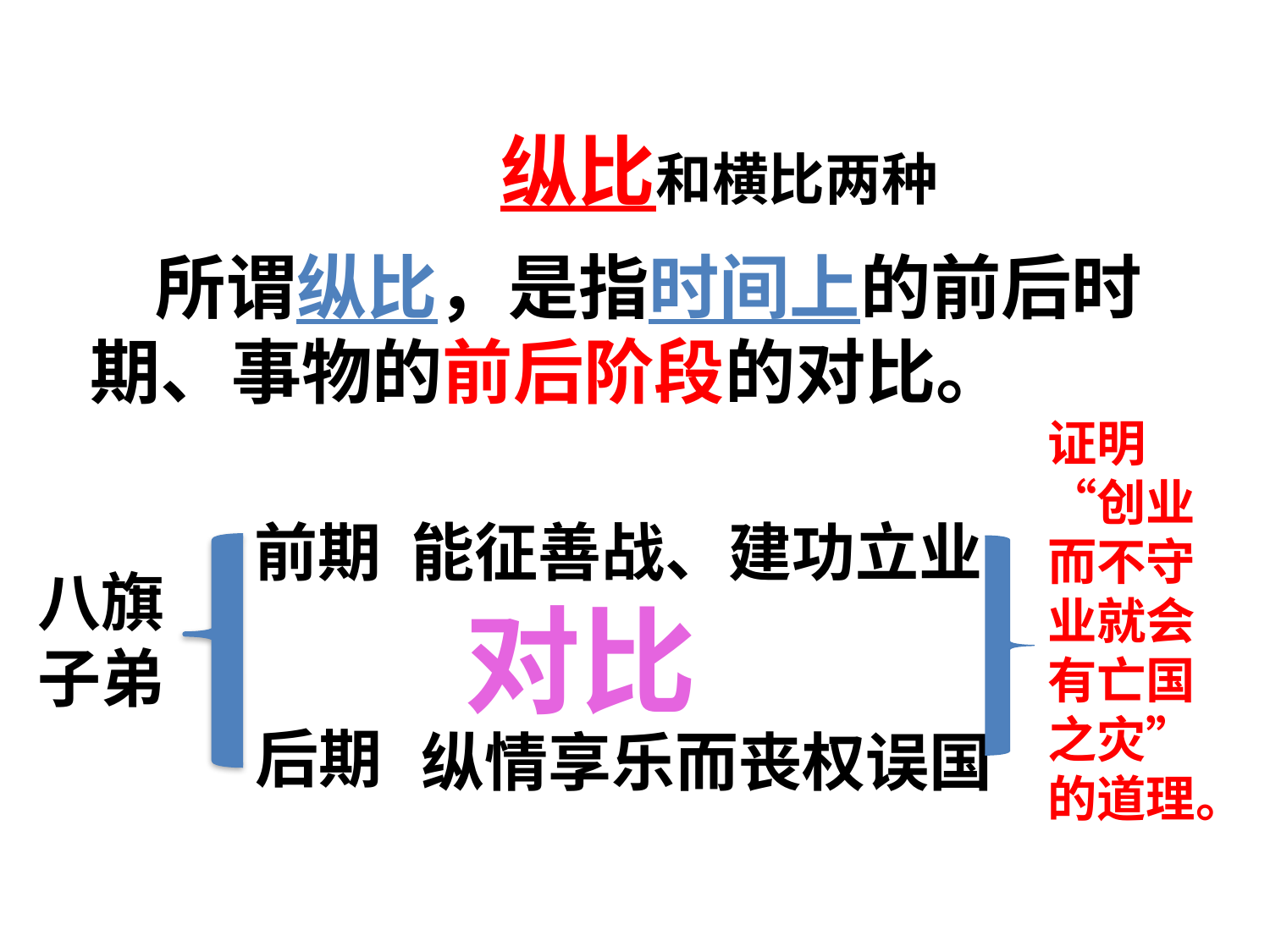

纵比和横比两种
   所谓纵比，是指时间上的前后时期、事物的前后阶段的对比。
证明“创业而不守业就会有亡国之灾”的道理。
前期
能征善战、建功立业

八旗
子弟
对比
后期
纵情享乐而丧权误国